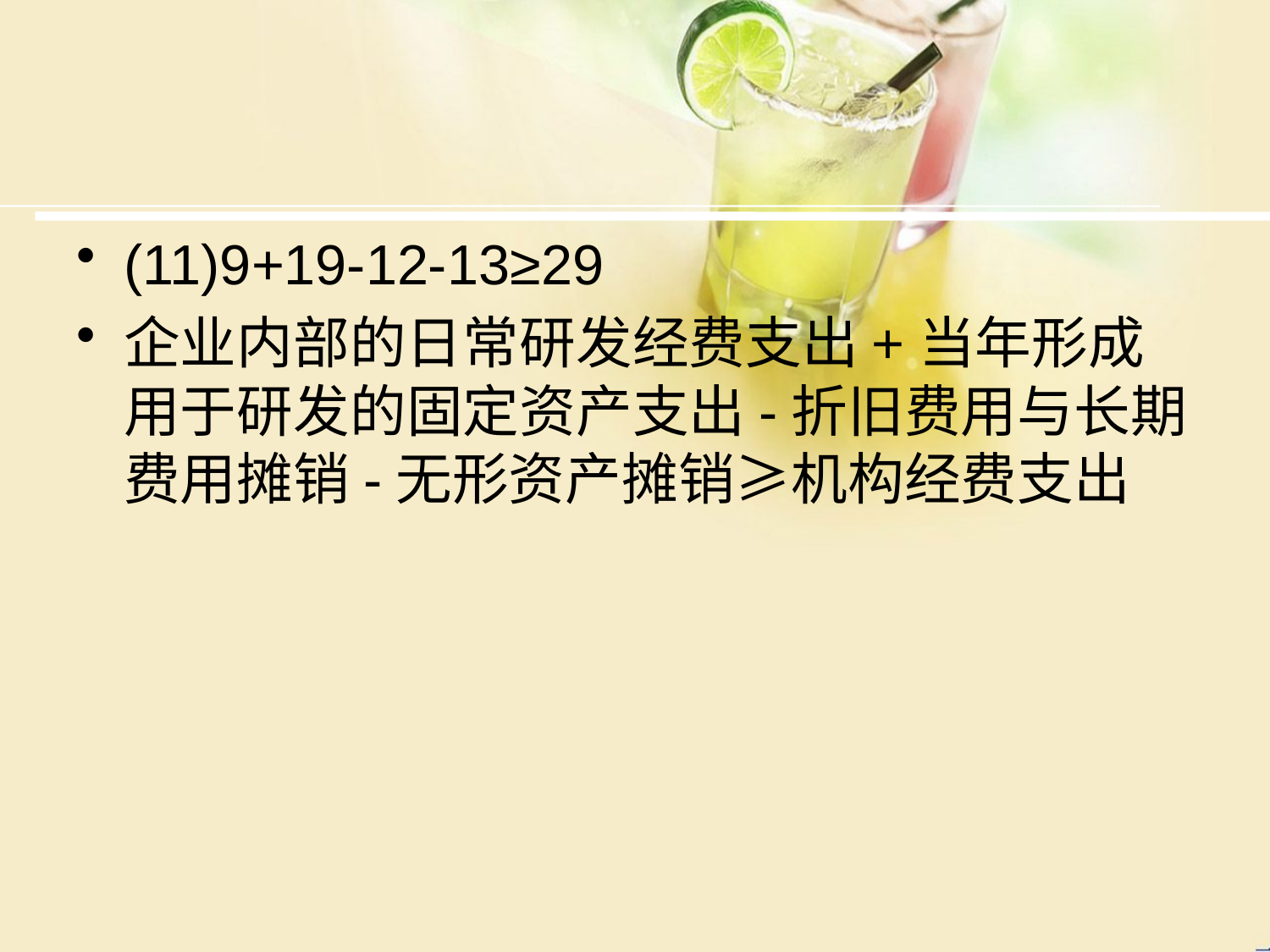

#
(11)9+19-12-13≥29
企业内部的日常研发经费支出+当年形成用于研发的固定资产支出-折旧费用与长期费用摊销-无形资产摊销≥机构经费支出